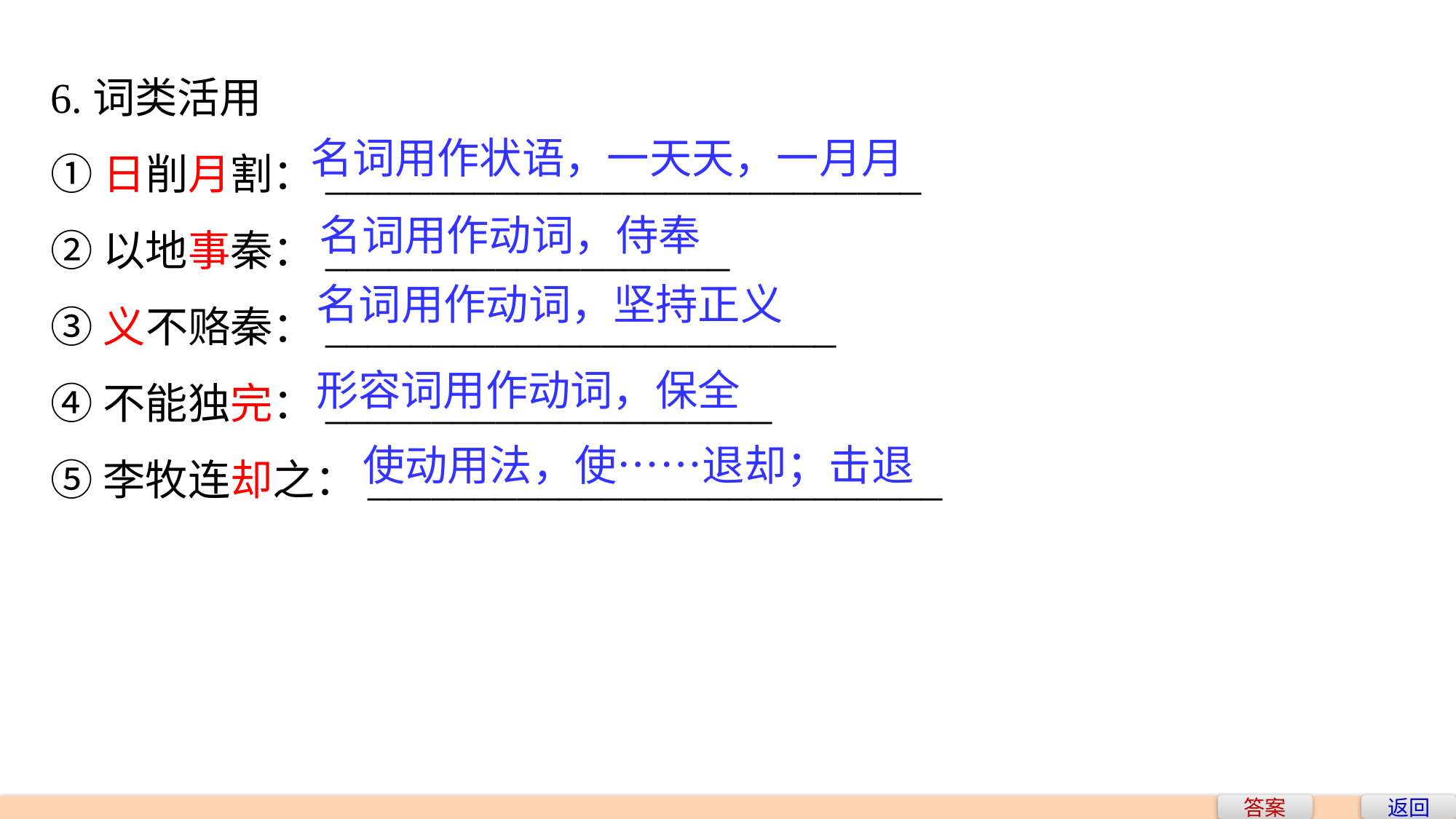

6.词类活用
①日削月割：____________________________
②以地事秦：___________________
③义不赂秦：________________________
④不能独完：_____________________
⑤李牧连却之：___________________________
名词用作状语，一天天，一月月
名词用作动词，侍奉
名词用作动词，坚持正义
形容词用作动词，保全
使动用法，使……退却；击退
答案
返回